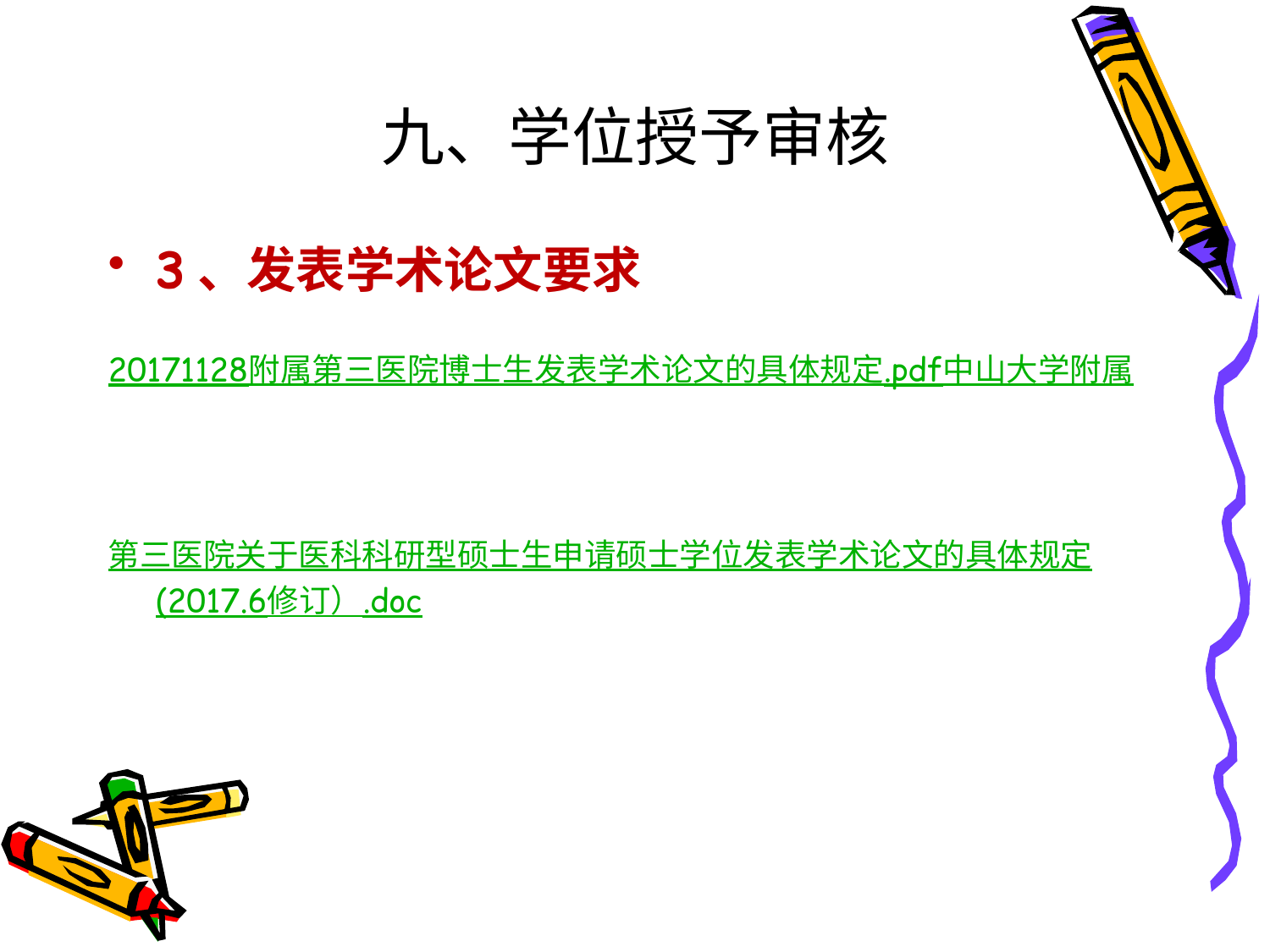

# 九、学位授予审核
3、发表学术论文要求

20171128附属第三医院博士生发表学术论文的具体规定.pdf中山大学附属

第三医院关于医科科研型硕士生申请硕士学位发表学术论文的具体规定(2017.6修订）.doc